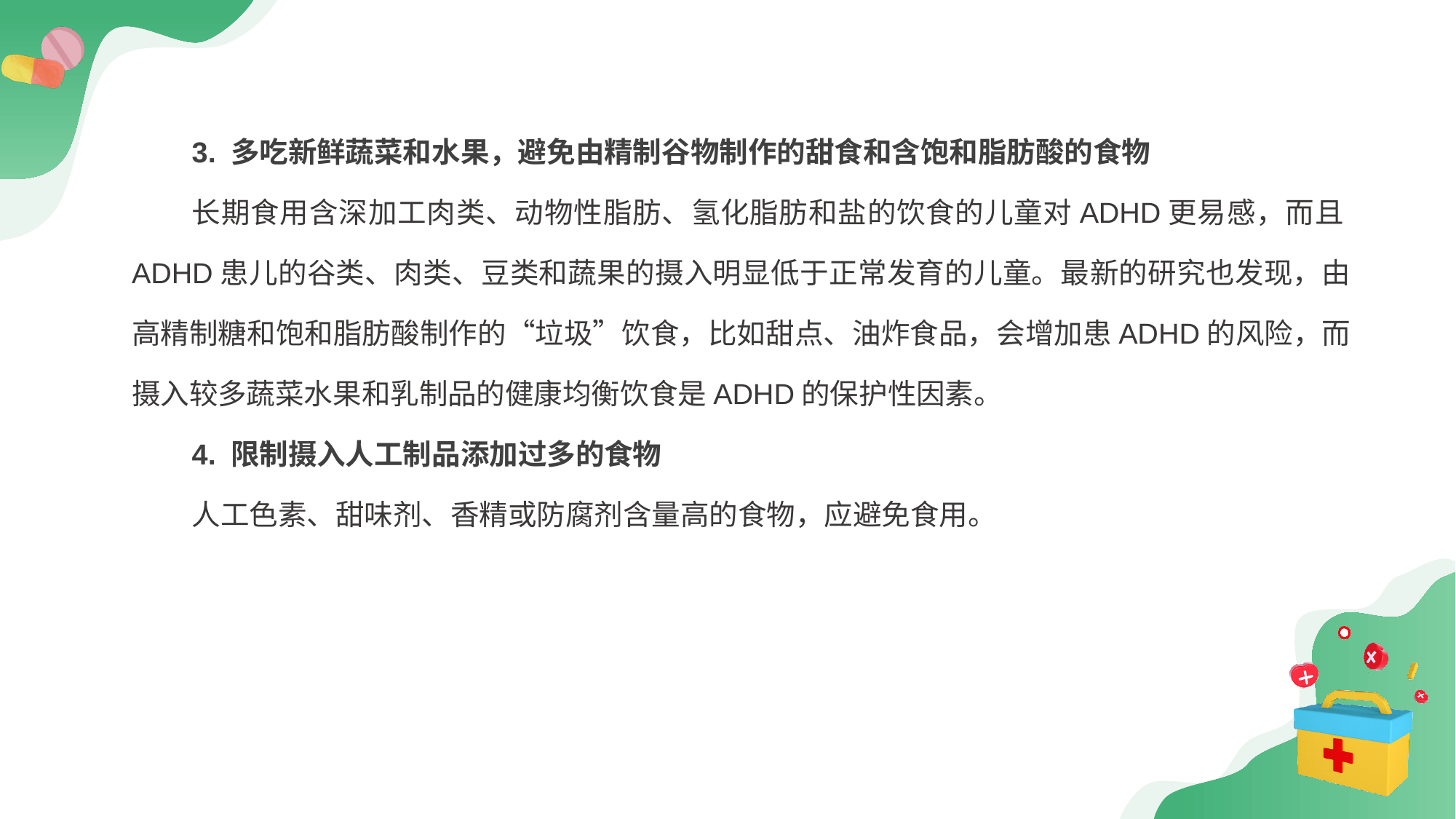

3. 多吃新鲜蔬菜和水果，避免由精制谷物制作的甜食和含饱和脂肪酸的食物
长期食用含深加工肉类、动物性脂肪、氢化脂肪和盐的饮食的儿童对ADHD更易感，而且ADHD患儿的谷类、肉类、豆类和蔬果的摄入明显低于正常发育的儿童。最新的研究也发现，由高精制糖和饱和脂肪酸制作的“垃圾”饮食，比如甜点、油炸食品，会增加患ADHD的风险，而摄入较多蔬菜水果和乳制品的健康均衡饮食是ADHD的保护性因素。
4. 限制摄入人工制品添加过多的食物
人工色素、甜味剂、香精或防腐剂含量高的食物，应避免食用。